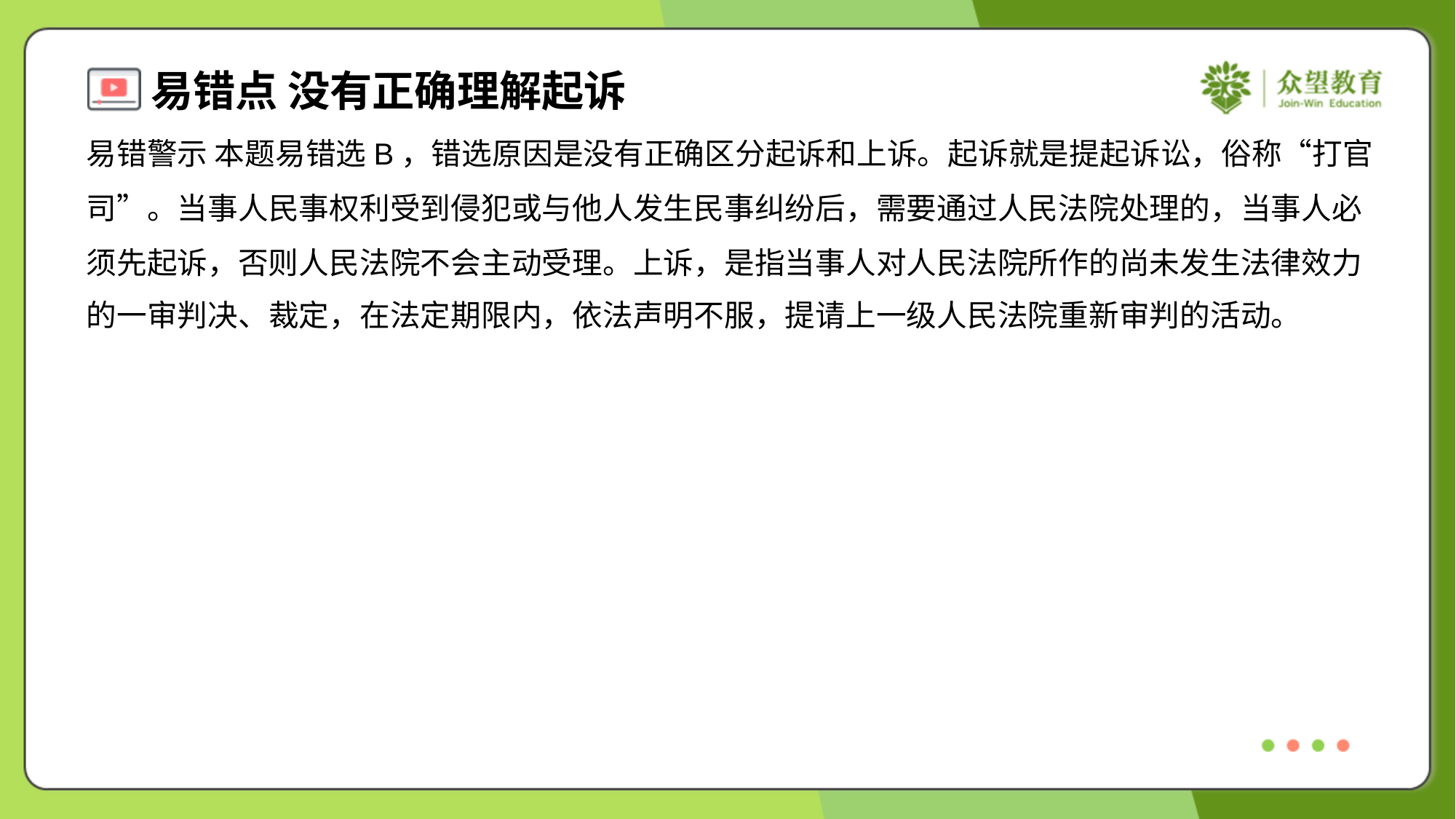

易错警示 本题易错选B，错选原因是没有正确区分起诉和上诉。起诉就是提起诉讼，俗称“打官
司”。当事人民事权利受到侵犯或与他人发生民事纠纷后，需要通过人民法院处理的，当事人必
须先起诉，否则人民法院不会主动受理。上诉，是指当事人对人民法院所作的尚未发生法律效力
的一审判决、裁定，在法定期限内，依法声明不服，提请上一级人民法院重新审判的活动。